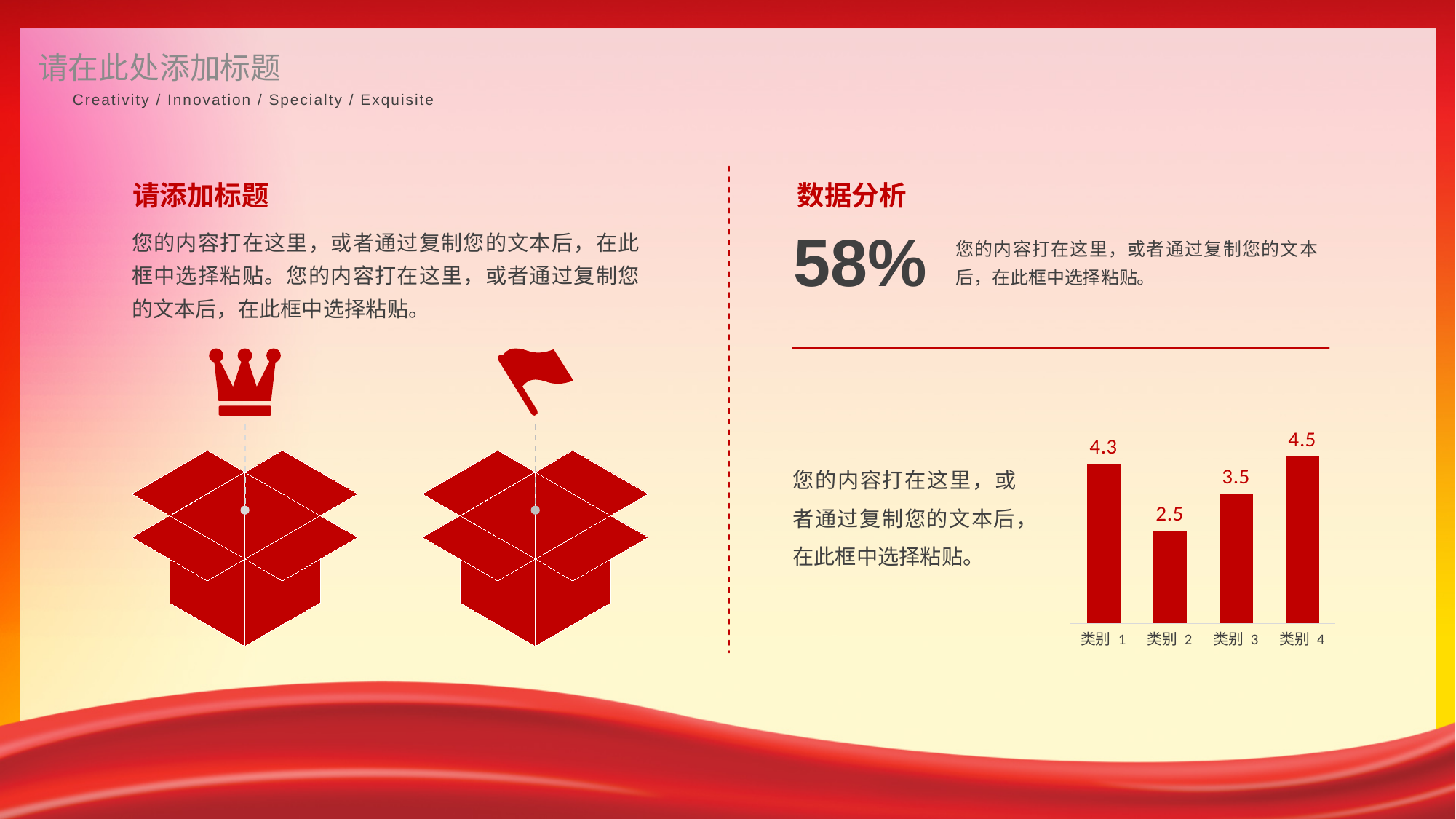

请在此处添加标题
Creativity / Innovation / Specialty / Exquisite
请添加标题
数据分析
58%
您的内容打在这里，或者通过复制您的文本后，在此框中选择粘贴。您的内容打在这里，或者通过复制您的文本后，在此框中选择粘贴。
您的内容打在这里，或者通过复制您的文本后，在此框中选择粘贴。

### Chart

| Category | 系列 1 |
|---|---|
| 类别 1 | 4.3 |
| 类别 2 | 2.5 |
| 类别 3 | 3.5 |
| 类别 4 | 4.5 |
您的内容打在这里，或者通过复制您的文本后，在此框中选择粘贴。